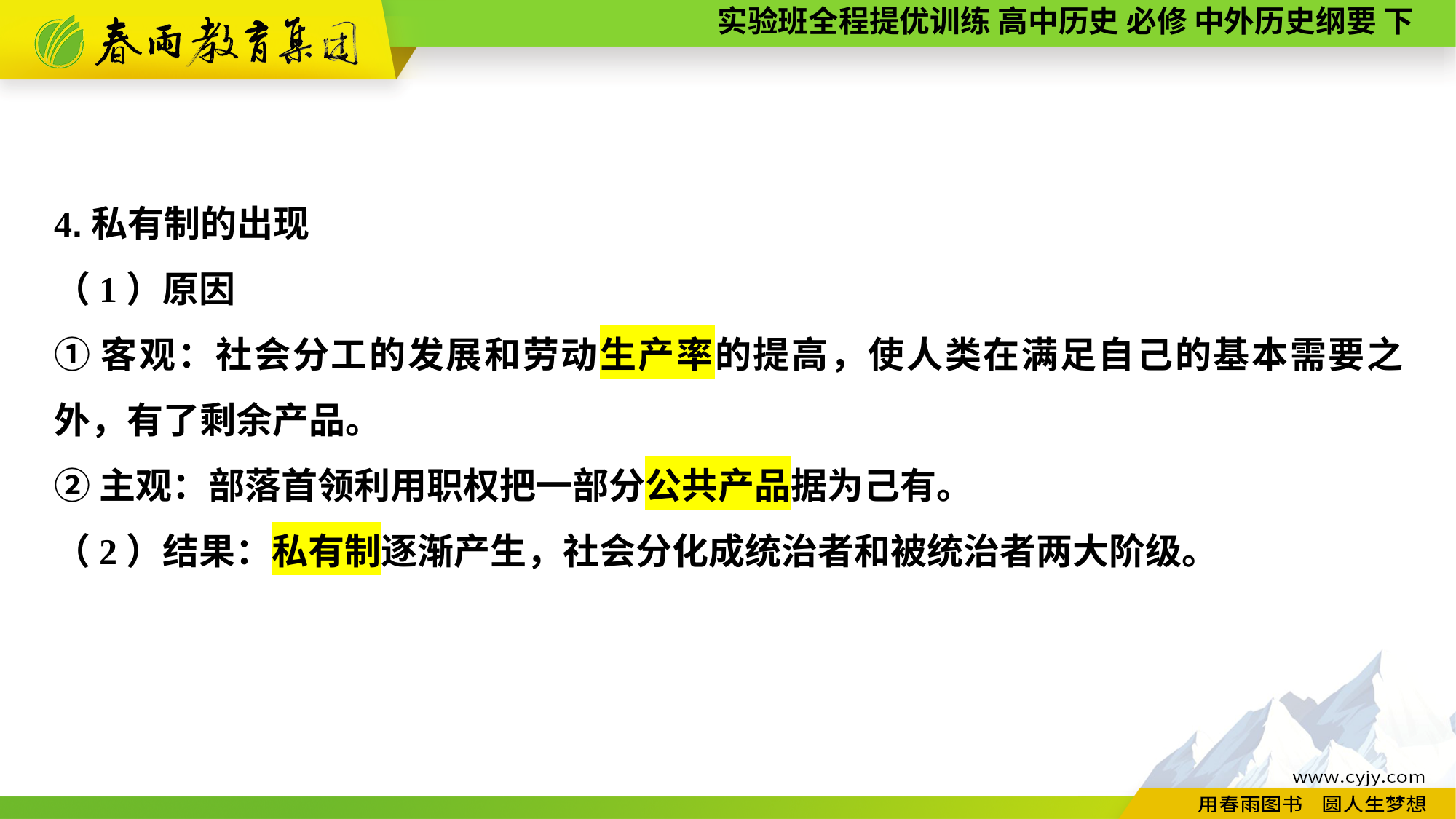

4.私有制的出现
（1）原因
①客观：社会分工的发展和劳动生产率的提高，使人类在满足自己的基本需要之外，有了剩余产品。
②主观：部落首领利用职权把一部分公共产品据为己有。
（2）结果：私有制逐渐产生，社会分化成统治者和被统治者两大阶级。